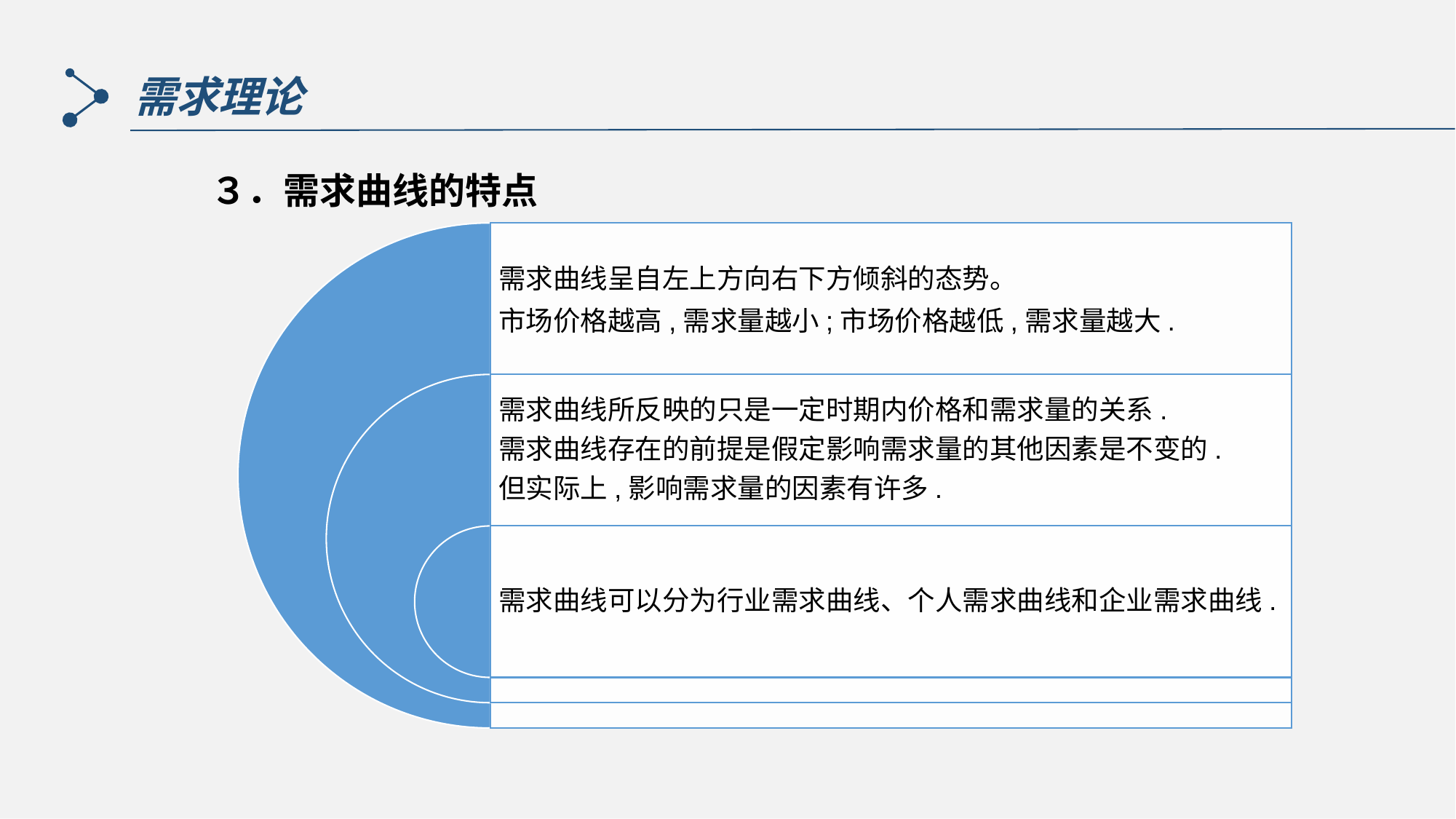

需求理论
　　３．需求曲线的特点
需求曲线呈自左上方向右下方倾斜的态势。
市场价格越高,需求量越小;市场价格越低,需求量越大.
需求曲线所反映的只是一定时期内价格和需求量的关系.
需求曲线存在的前提是假定影响需求量的其他因素是不变的.
但实际上,影响需求量的因素有许多.
需求曲线可以分为行业需求曲线、个人需求曲线和企业需求曲线.